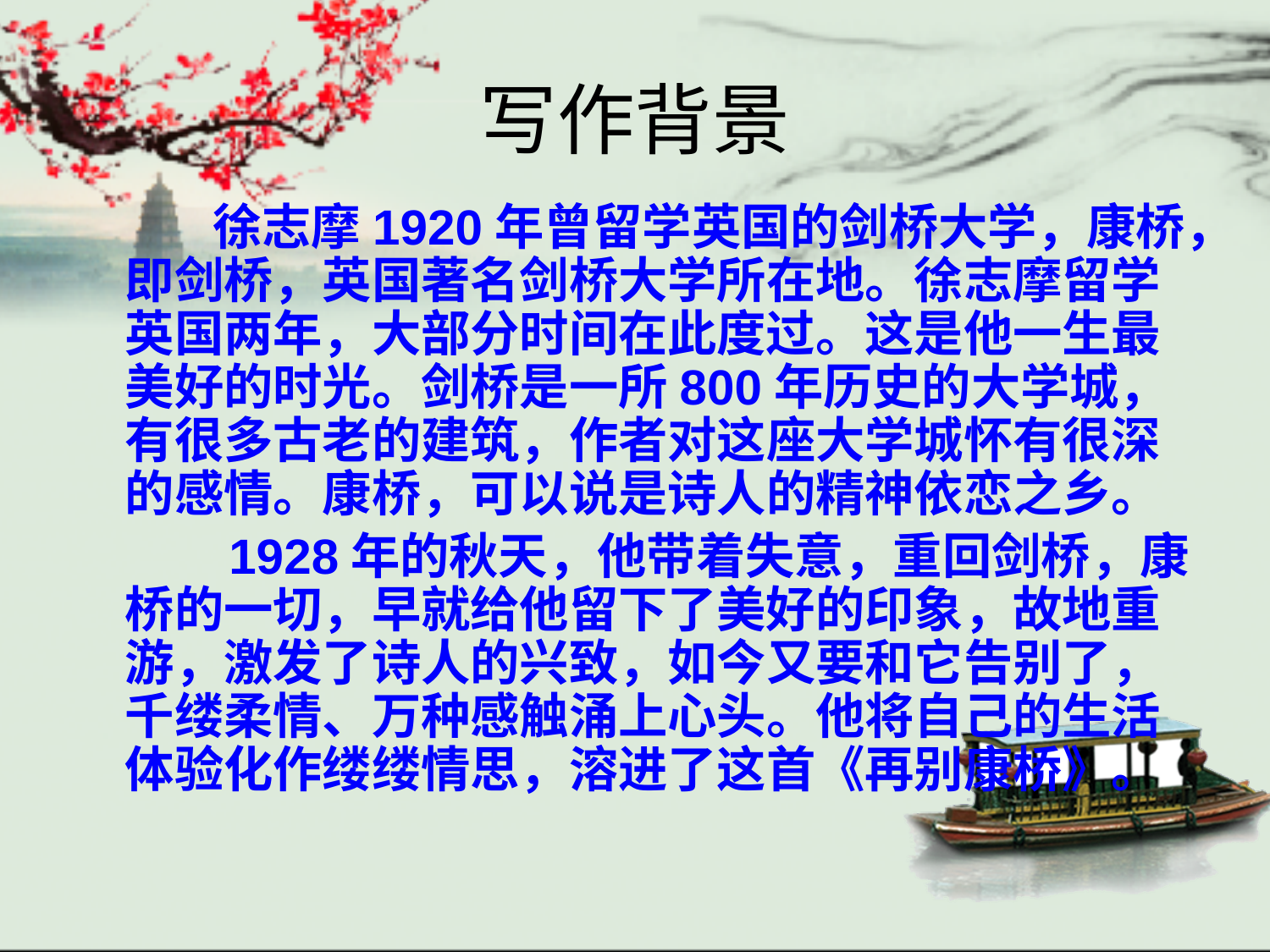

# 写作背景
           徐志摩1920年曾留学英国的剑桥大学，康桥，即剑桥，英国著名剑桥大学所在地。徐志摩留学英国两年，大部分时间在此度过。这是他一生最美好的时光。剑桥是一所800年历史的大学城，有很多古老的建筑，作者对这座大学城怀有很深的感情。康桥，可以说是诗人的精神依恋之乡。
           1928年的秋天，他带着失意，重回剑桥，康桥的一切，早就给他留下了美好的印象，故地重游，激发了诗人的兴致，如今又要和它告别了，千缕柔情、万种感触涌上心头。他将自己的生活体验化作缕缕情思，溶进了这首《再别康桥》。